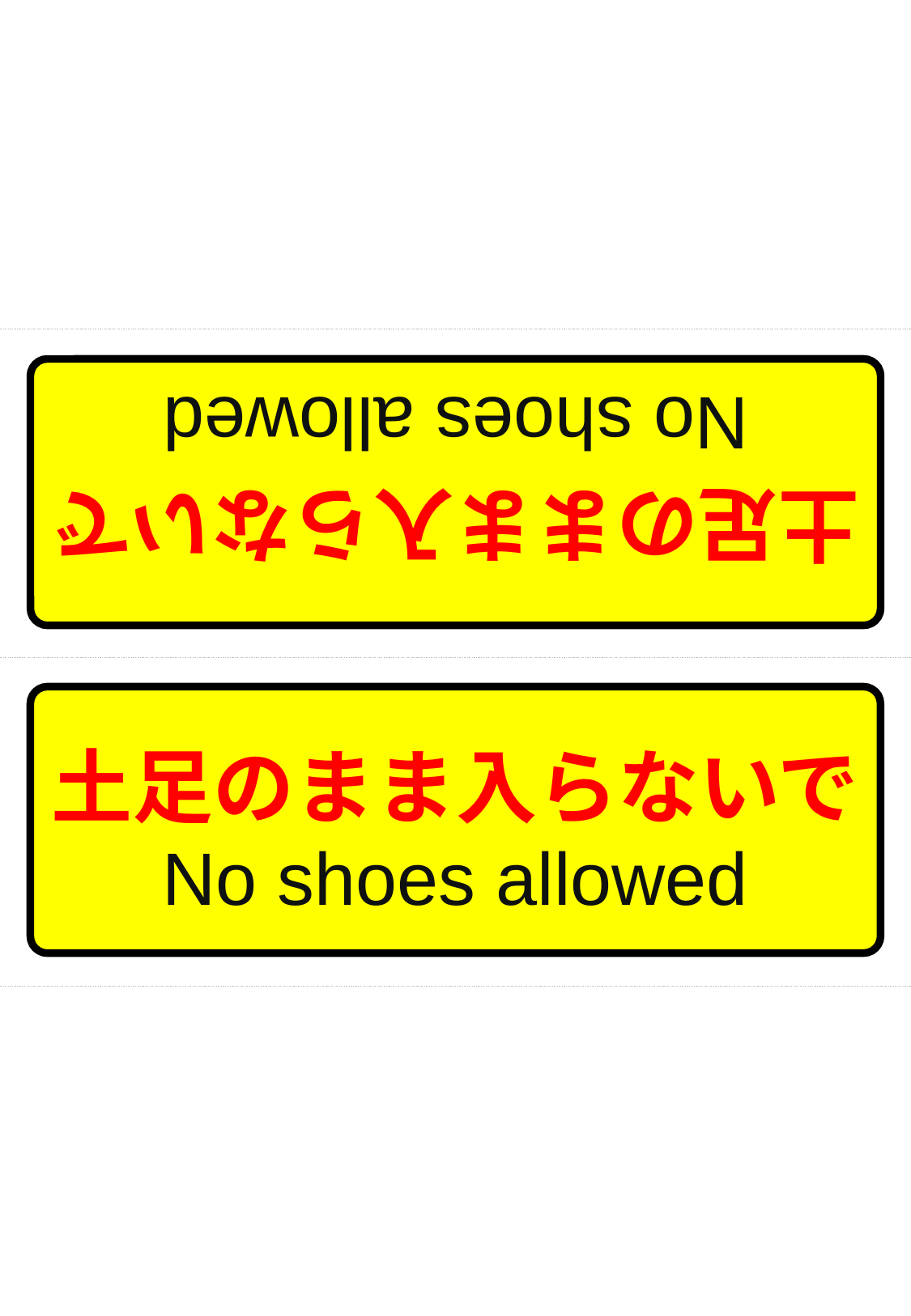

土足のまま入らないで
No shoes allowed

土足のまま入らないで
No shoes allowed